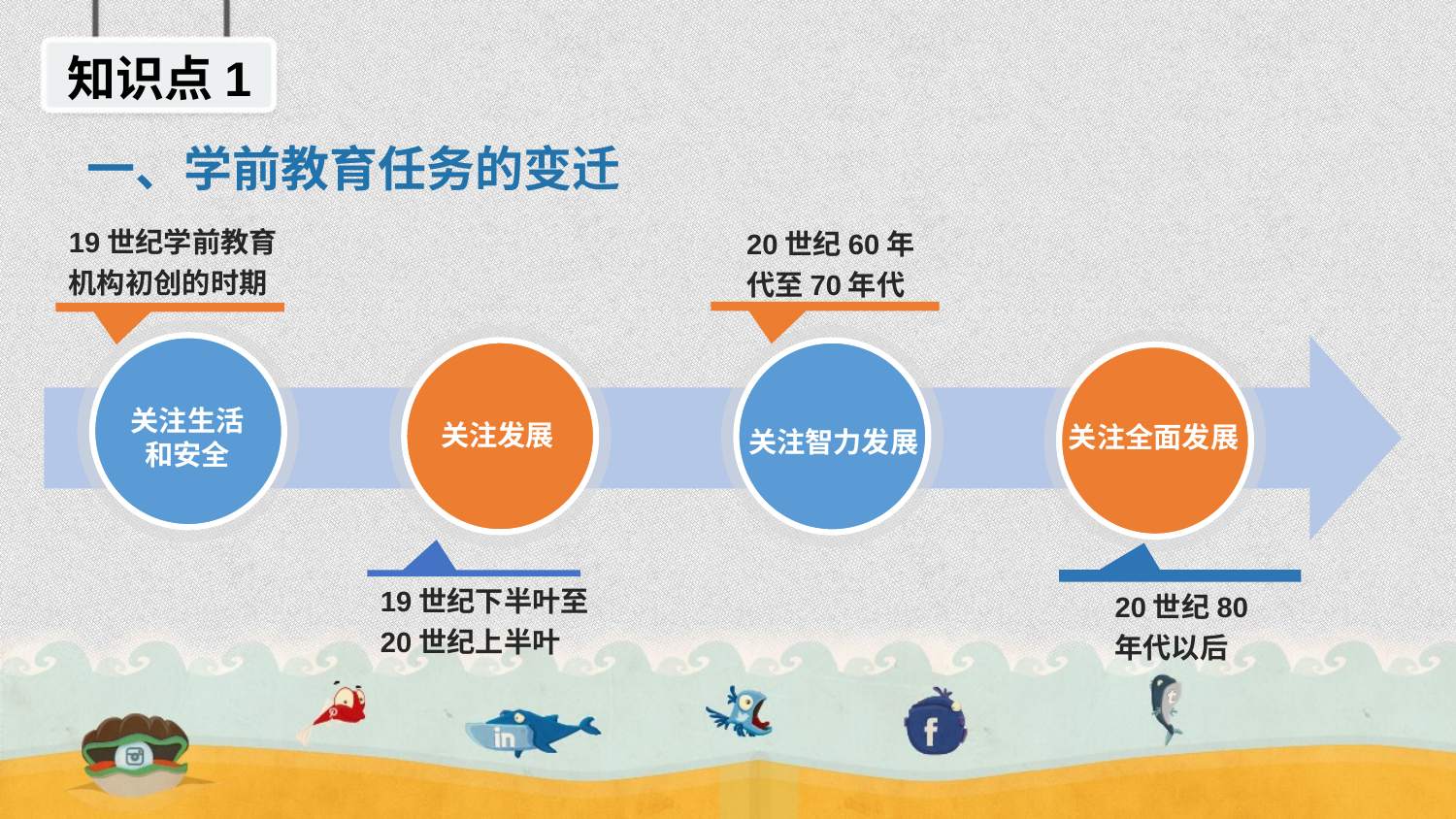

知识点1

一、学前教育任务的变迁
19世纪学前教育机构初创的时期
20世纪60年
代至70年代

关注生活
和安全

关注发展

关注智力发展

关注全面发展

19世纪下半叶至
20世纪上半叶

20世纪80
年代以后